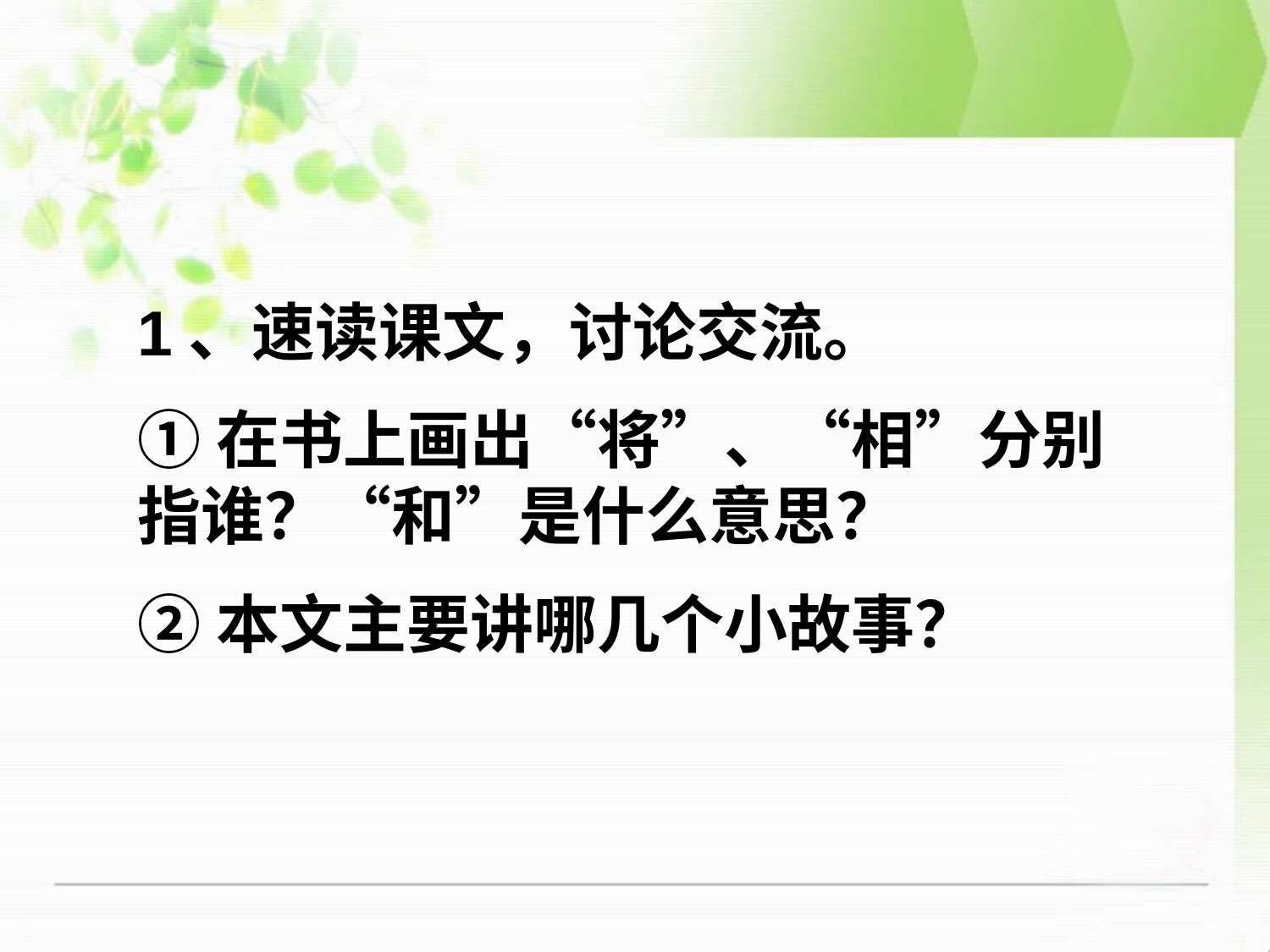

1、速读课文，讨论交流。
①在书上画出“将”、“相”分别指谁？“和”是什么意思？
②本文主要讲哪几个小故事？